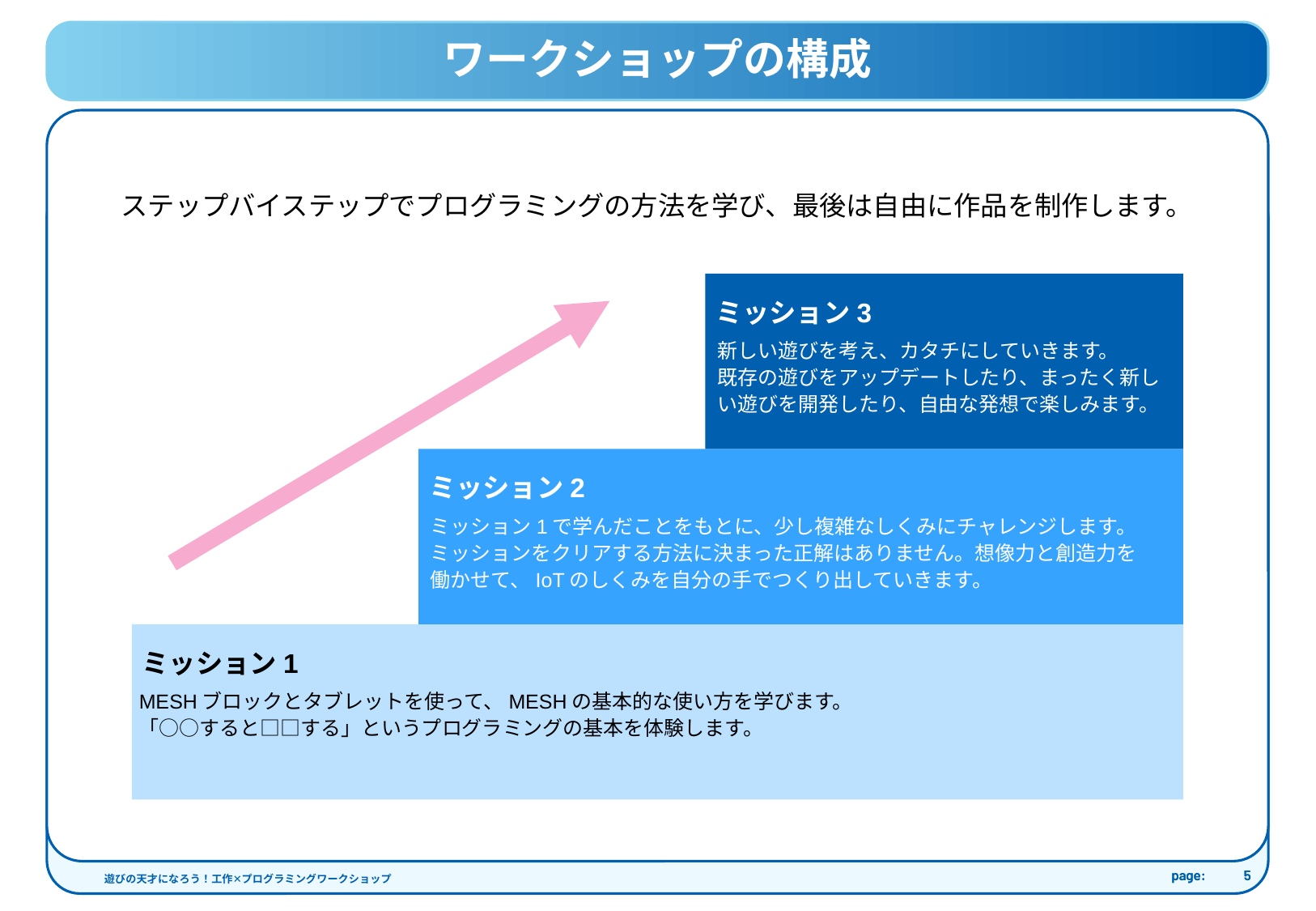

ワークショップの構成
ステップバイステップでプログラミングの方法を学び、最後は自由に作品を制作します。

ミッション3
新しい遊びを考え、カタチにしていきます。
既存の遊びをアップデートしたり、まったく新しい遊びを開発したり、自由な発想で楽しみます。
ミッション2
ミッション1で学んだことをもとに、少し複雑なしくみにチャレンジします。
ミッションをクリアする方法に決まった正解はありません。想像力と創造力を働かせて、IoTのしくみを自分の手でつくり出していきます。
ミッション1
MESHブロックとタブレットを使って、MESHの基本的な使い方を学びます。
「○○すると□□する」というプログラミングの基本を体験します。